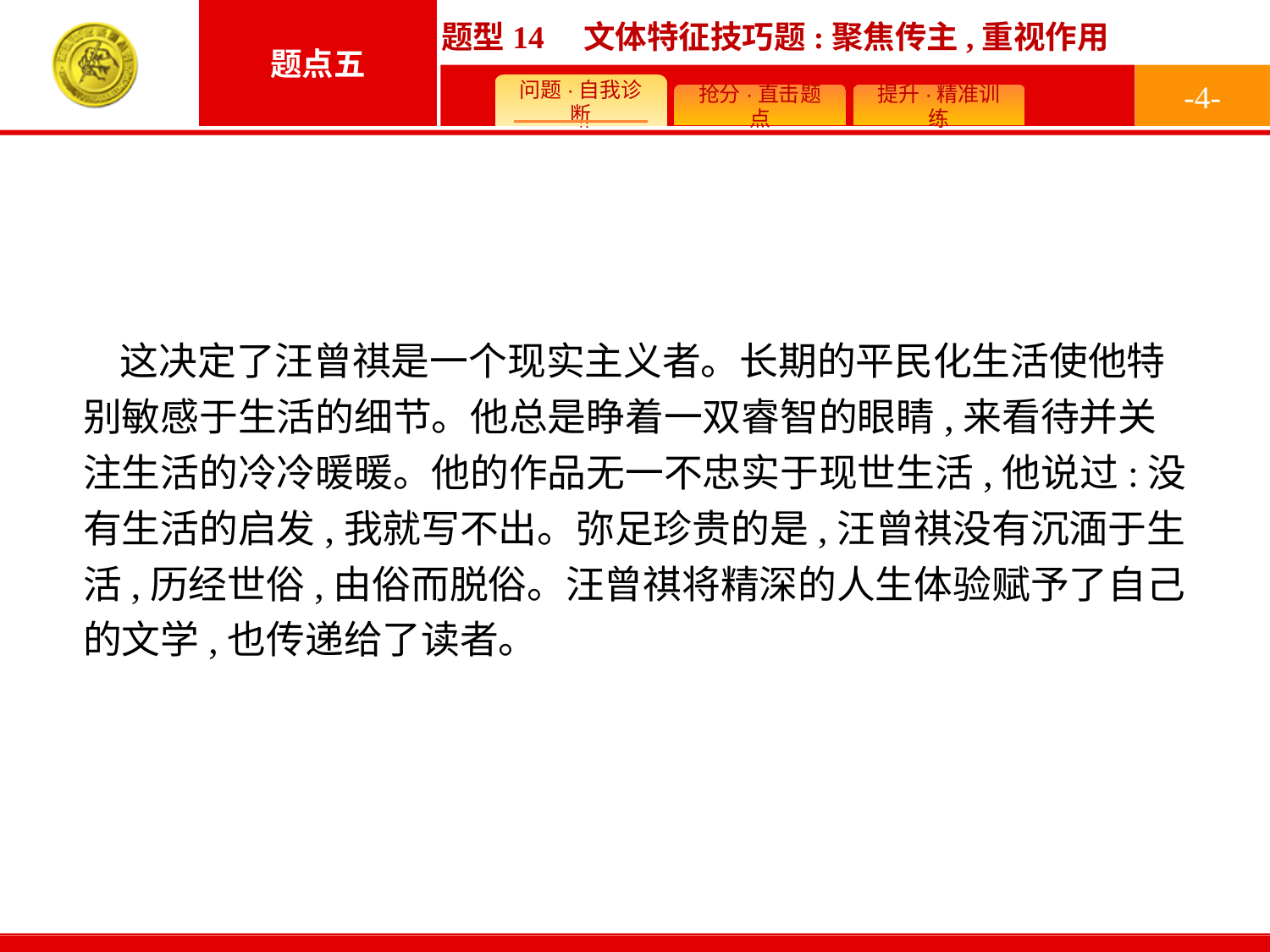

-4-
这决定了汪曾祺是一个现实主义者。长期的平民化生活使他特别敏感于生活的细节。他总是睁着一双睿智的眼睛,来看待并关注生活的冷冷暖暖。他的作品无一不忠实于现世生活,他说过:没有生活的启发,我就写不出。弥足珍贵的是,汪曾祺没有沉湎于生活,历经世俗,由俗而脱俗。汪曾祺将精深的人生体验赋予了自己的文学,也传递给了读者。